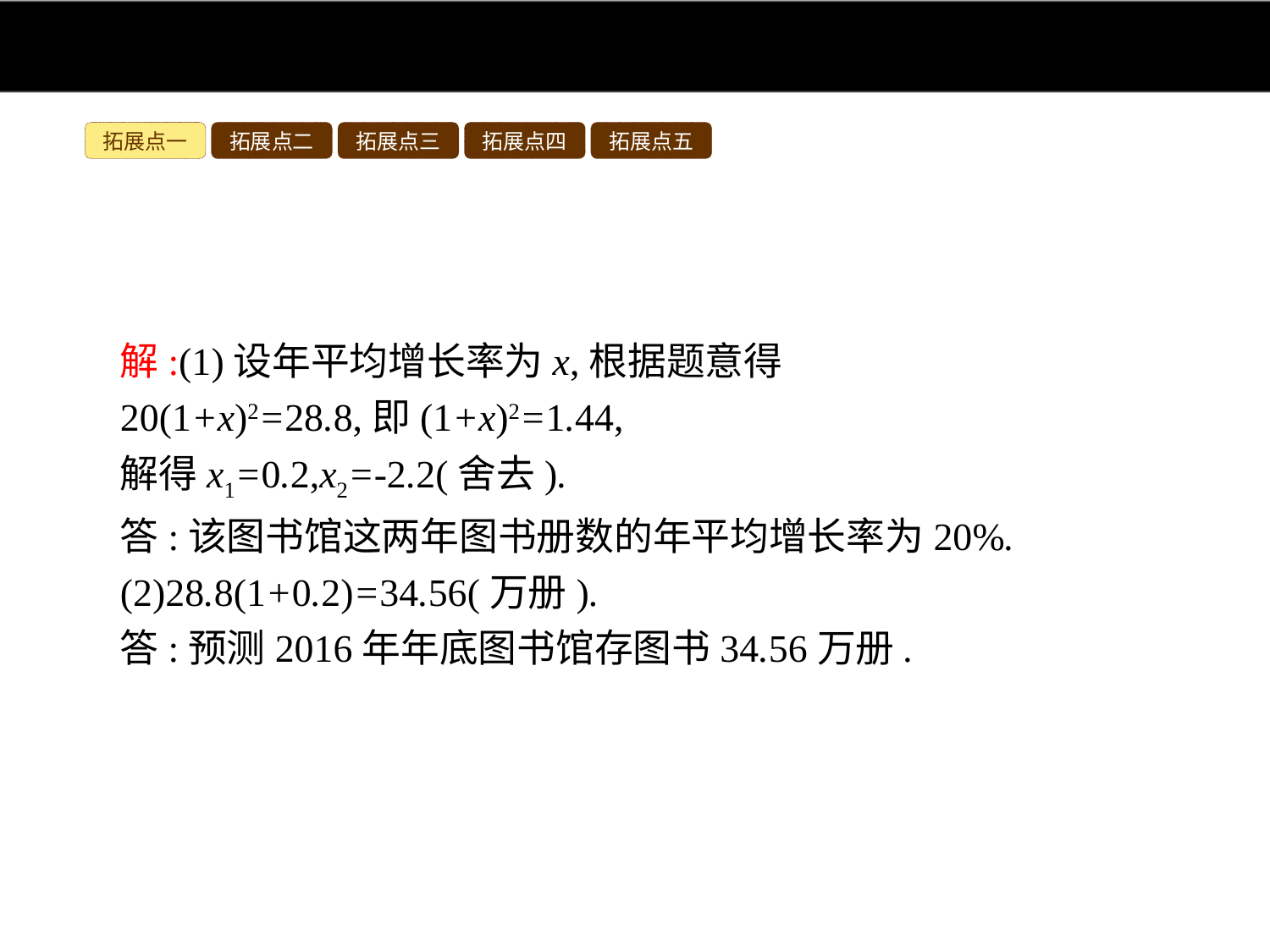

拓展点一
拓展点二
拓展点三
拓展点四
拓展点五
解:(1)设年平均增长率为x,根据题意得
20(1+x)2=28.8,即(1+x)2=1.44,
解得x1=0.2,x2=-2.2(舍去).
答:该图书馆这两年图书册数的年平均增长率为20%.
(2)28.8(1+0.2)=34.56(万册).
答:预测2016年年底图书馆存图书34.56万册.